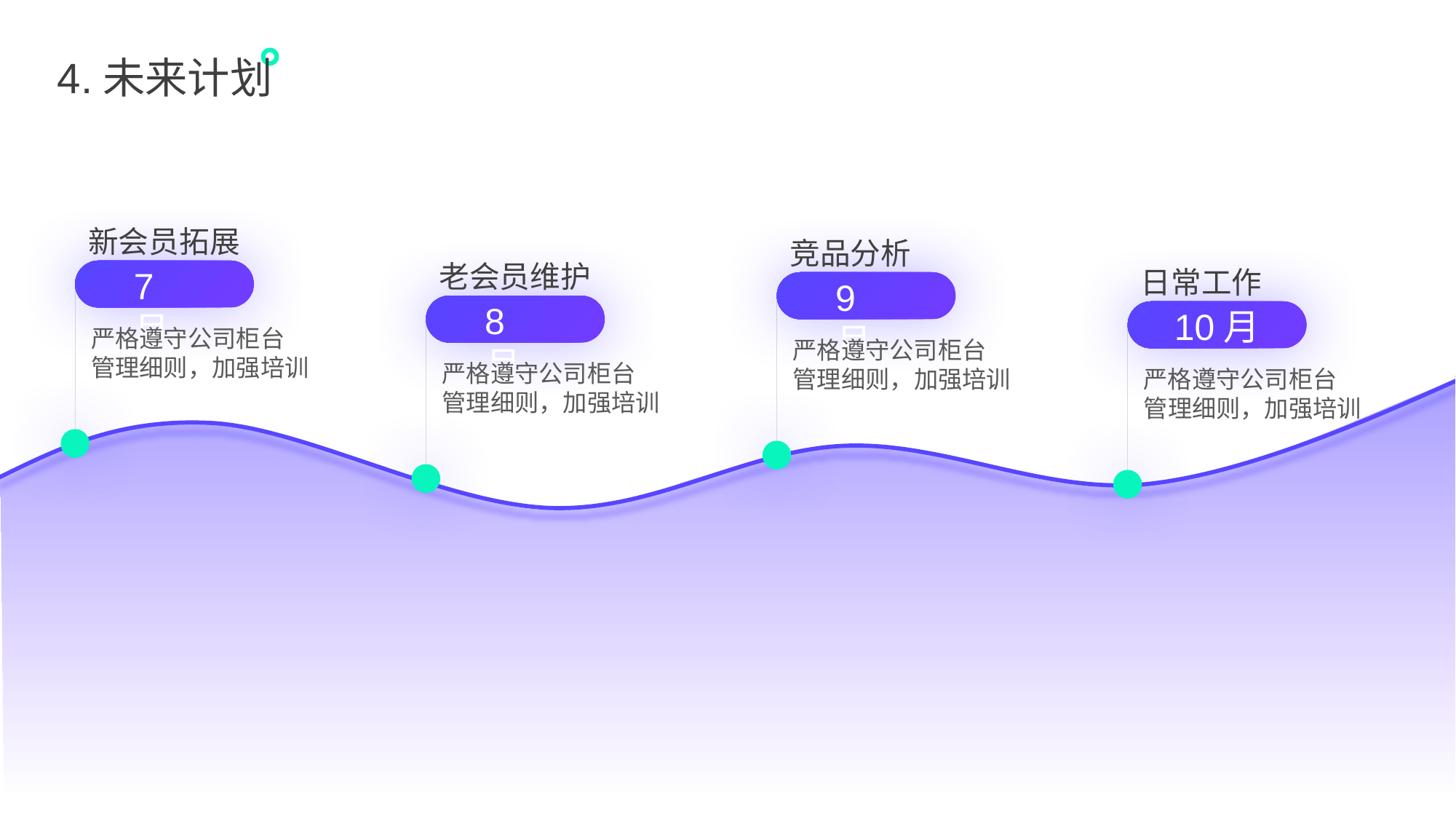

4.未来计划

新会员拓展
竞品分析
老会员维护
日常工作
7月

9月

8月

10月

严格遵守公司柜台
管理细则，加强培训
严格遵守公司柜台
管理细则，加强培训
严格遵守公司柜台
管理细则，加强培训
严格遵守公司柜台
管理细则，加强培训